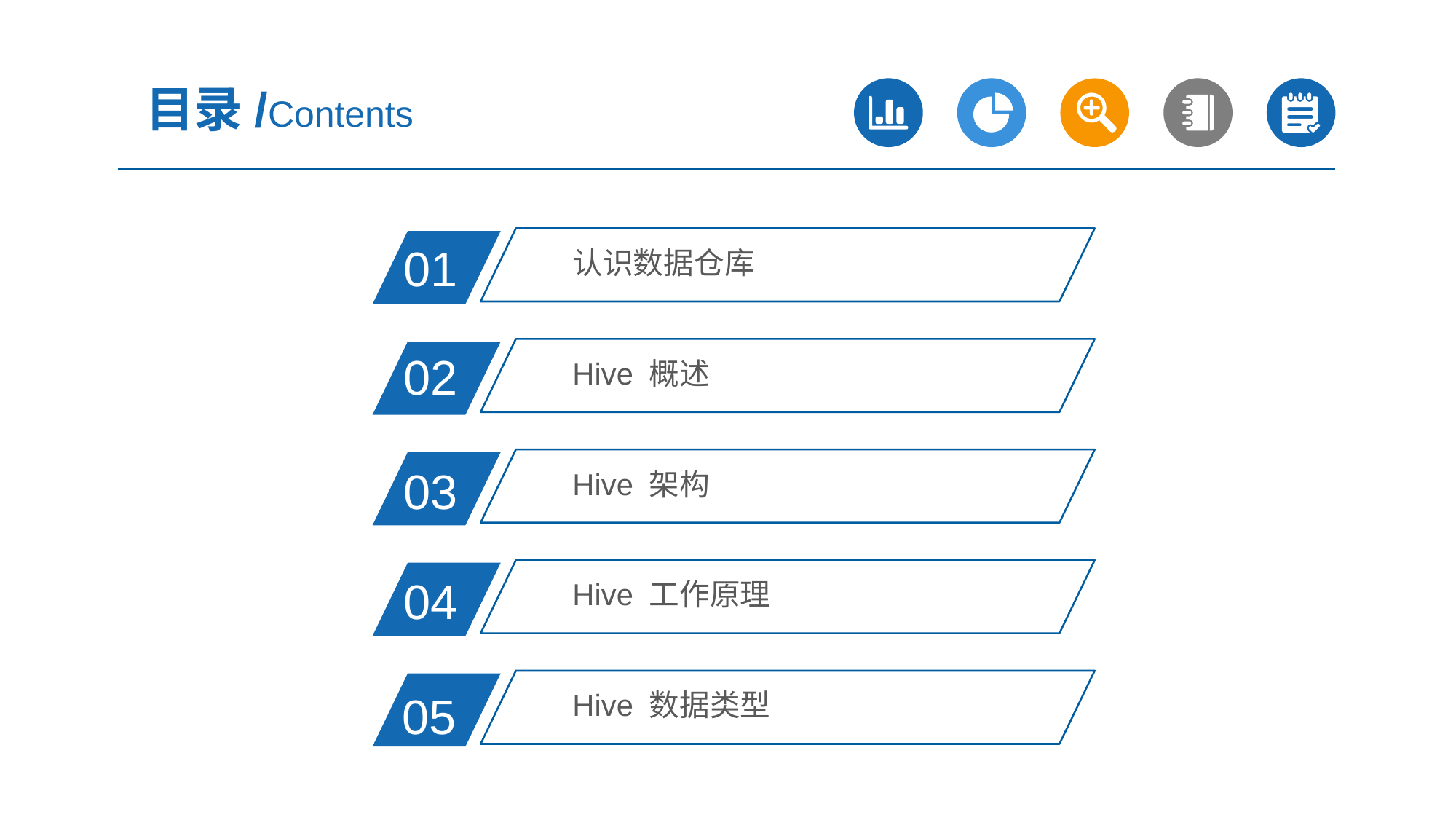

目录/Contents

认识数据仓库

01

Hive 概述
02

Hive 架构

03

Hive 工作原理

04

Hive 数据类型

05